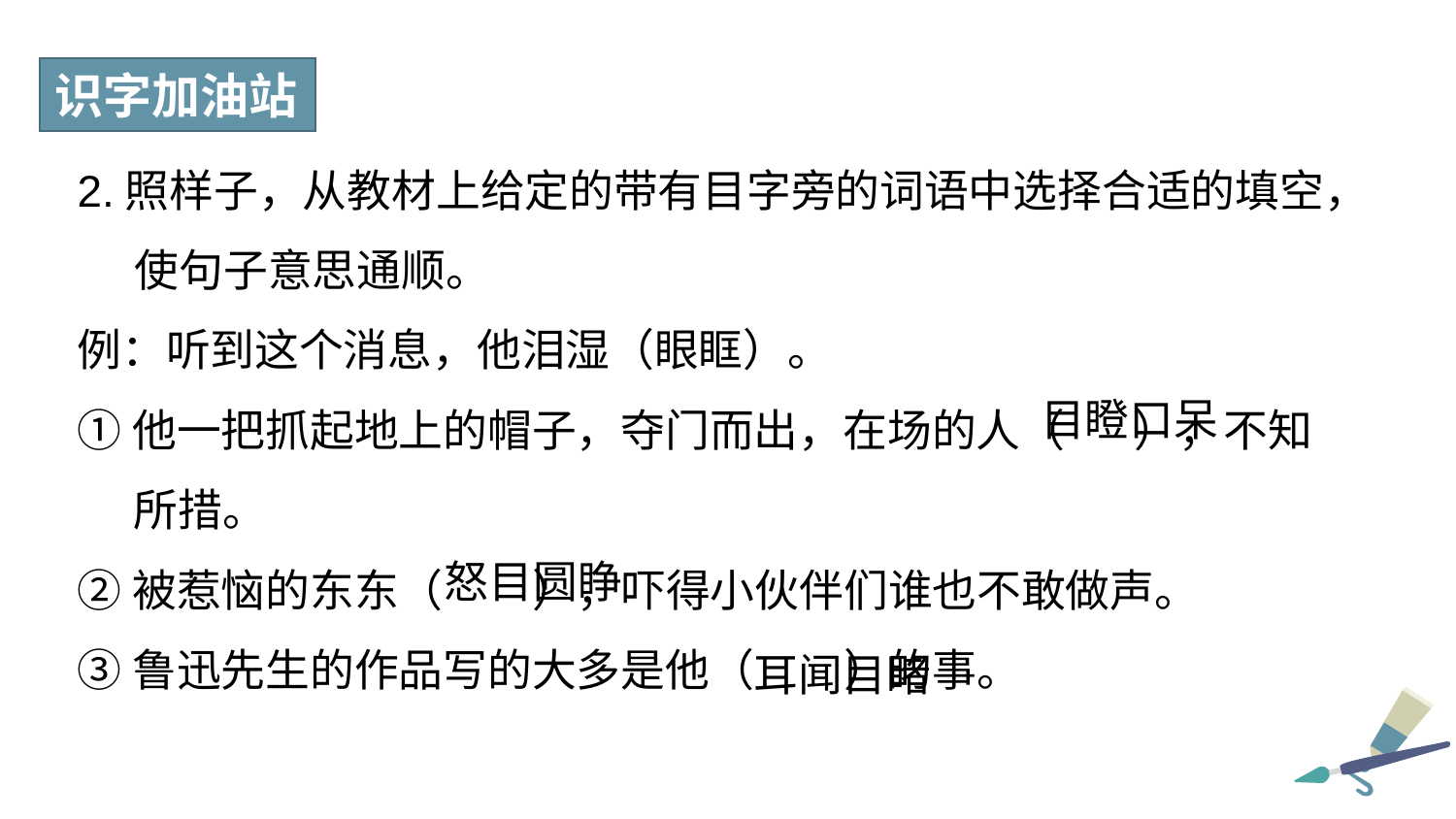

识字加油站
2.照样子，从教材上给定的带有目字旁的词语中选择合适的填空，使句子意思通顺。
例：听到这个消息，他泪湿（眼眶）。
①他一把抓起地上的帽子，夺门而出，在场的人（       ），不知所措。
②被惹恼的东东（         ），吓得小伙伴们谁也不敢做声。
③鲁迅先生的作品写的大多是他（         ）的事。
目瞪口呆
怒目圆睁
耳闻目睹